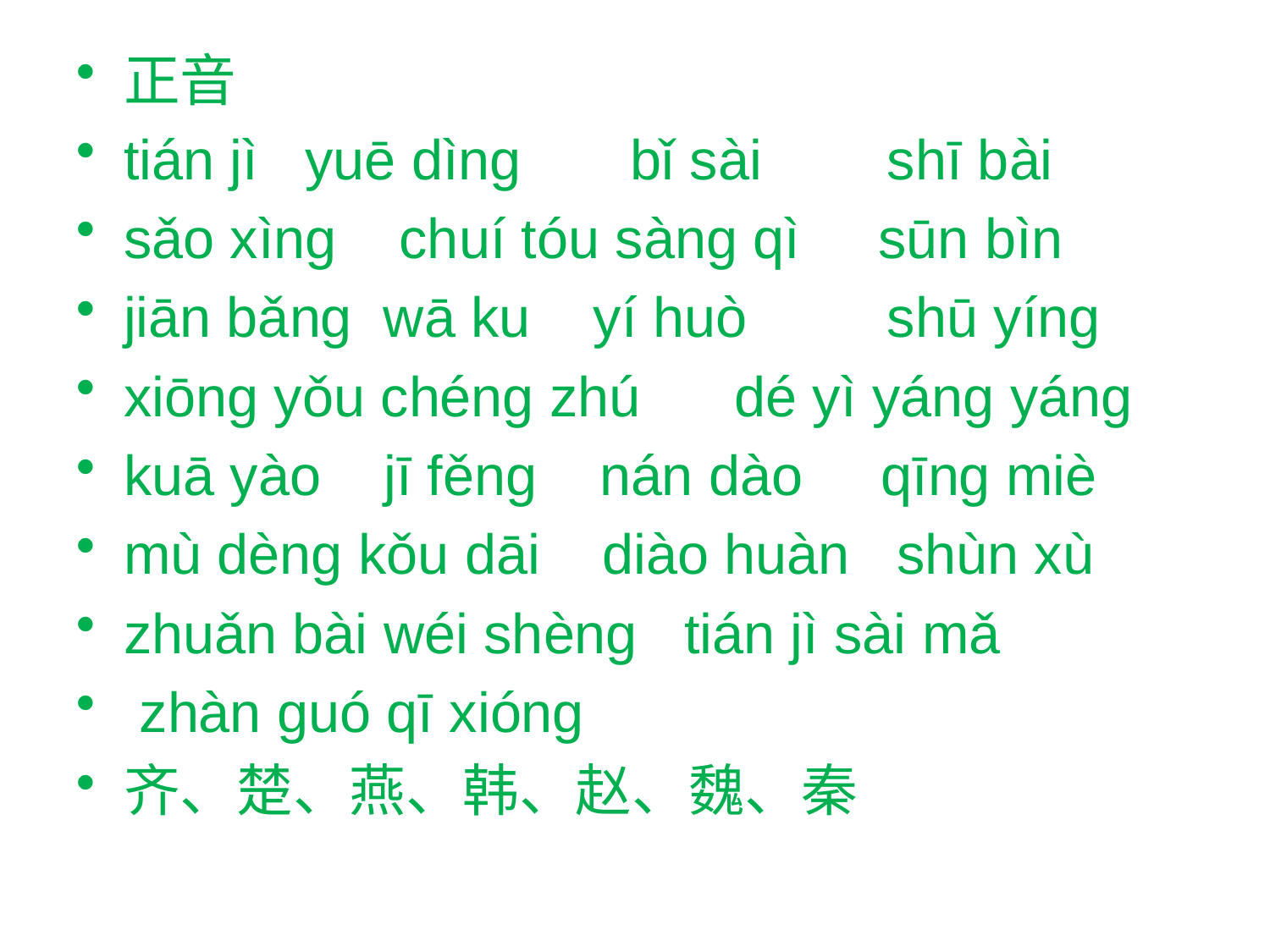

# 正音
tián jì   yuē dìng       bǐ sài        shī bài
sǎo xìng    chuí tóu sàng qì     sūn bìn
jiān bǎng  wā ku    yí huò         shū yíng
xiōng yǒu chéng zhú      dé yì yáng yáng
kuā yào    jī fěng    nán dào     qīng miè
mù dèng kǒu dāi    diào huàn   shùn xù
zhuǎn bài wéi shèng   tián jì sài mǎ
 zhàn guó qī xióng
齐、楚、燕、韩、赵、魏、秦